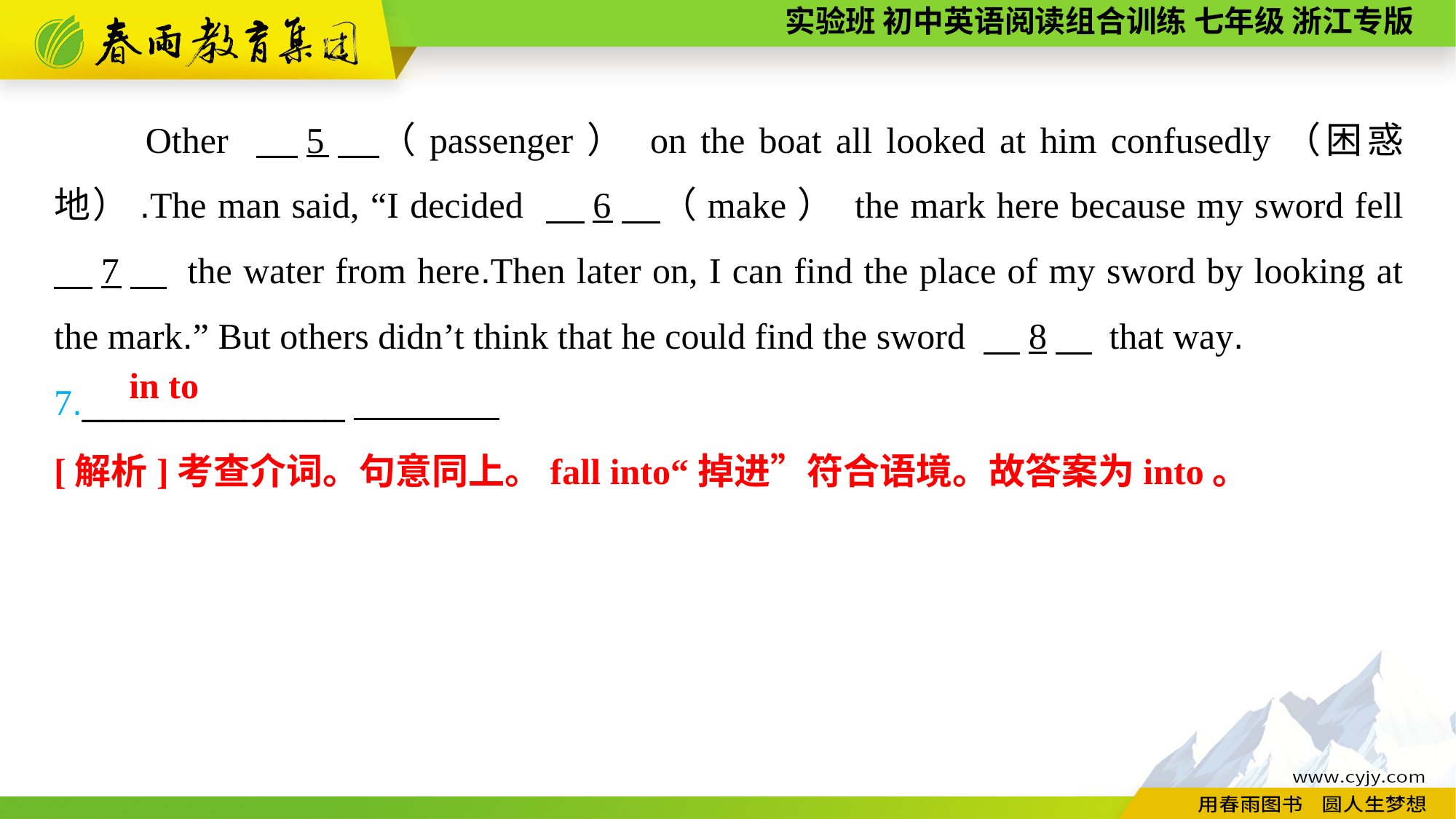

Other 　5　（passenger） on the boat all looked at him confusedly（困惑地）.The man said, “I decided 　6　（make） the mark here because my sword fell 　7　 the water from here.Then later on, I can find the place of my sword by looking at the mark.” But others didn’t think that he could find the sword 　8　 that way.
7._____________
 in to
[解析]考查介词。句意同上。fall into“掉进”符合语境。故答案为into。